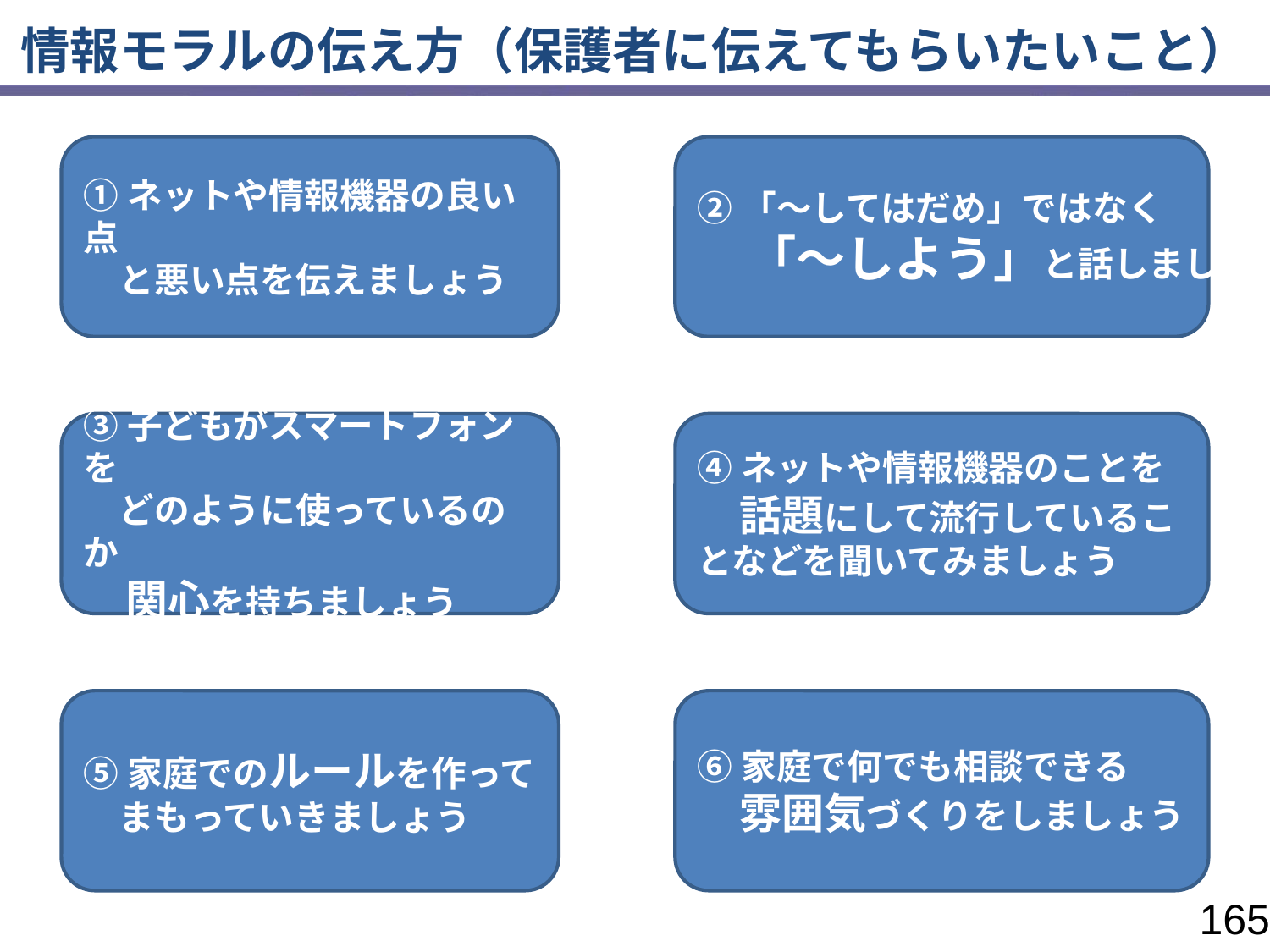

# 情報モラルの伝え方（保護者に伝えてもらいたいこと）
①ネットや情報機器の良い点
　と悪い点を伝えましょう
②「～してはだめ」ではなく
　「～しよう」と話しましょう
③子どもがスマートフォンを
　どのように使っているのか
　関心を持ちましょう
④ネットや情報機器のことを
　話題にして流行していることなどを聞いてみましょう
⑤家庭でのルールを作って
　まもっていきましょう
⑥家庭で何でも相談できる
　雰囲気づくりをしましょう
165